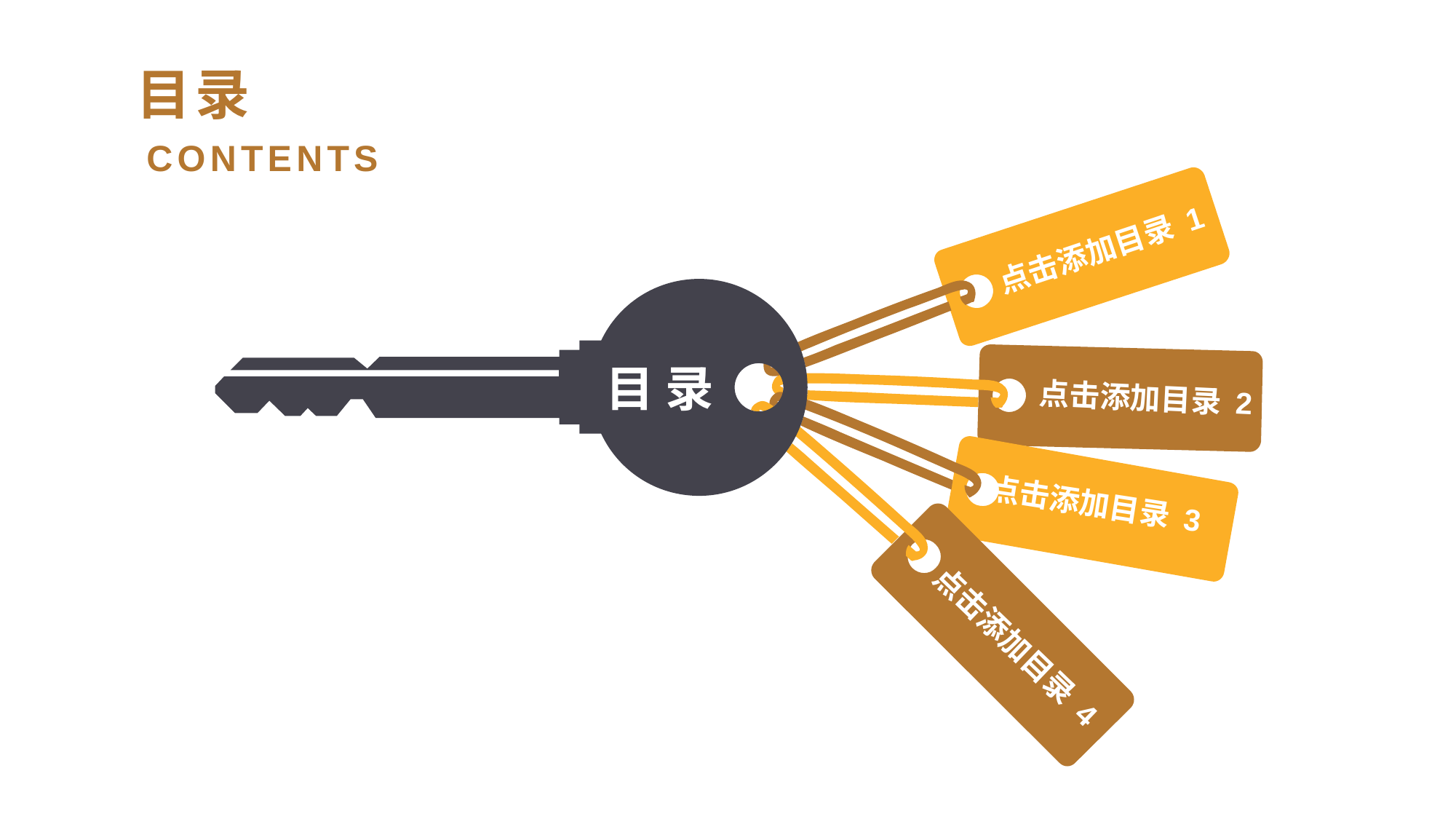

目录
CONTENTS

点击添加目录 1

目 录

点击添加目录 2

点击添加目录 3

点击添加目录 4